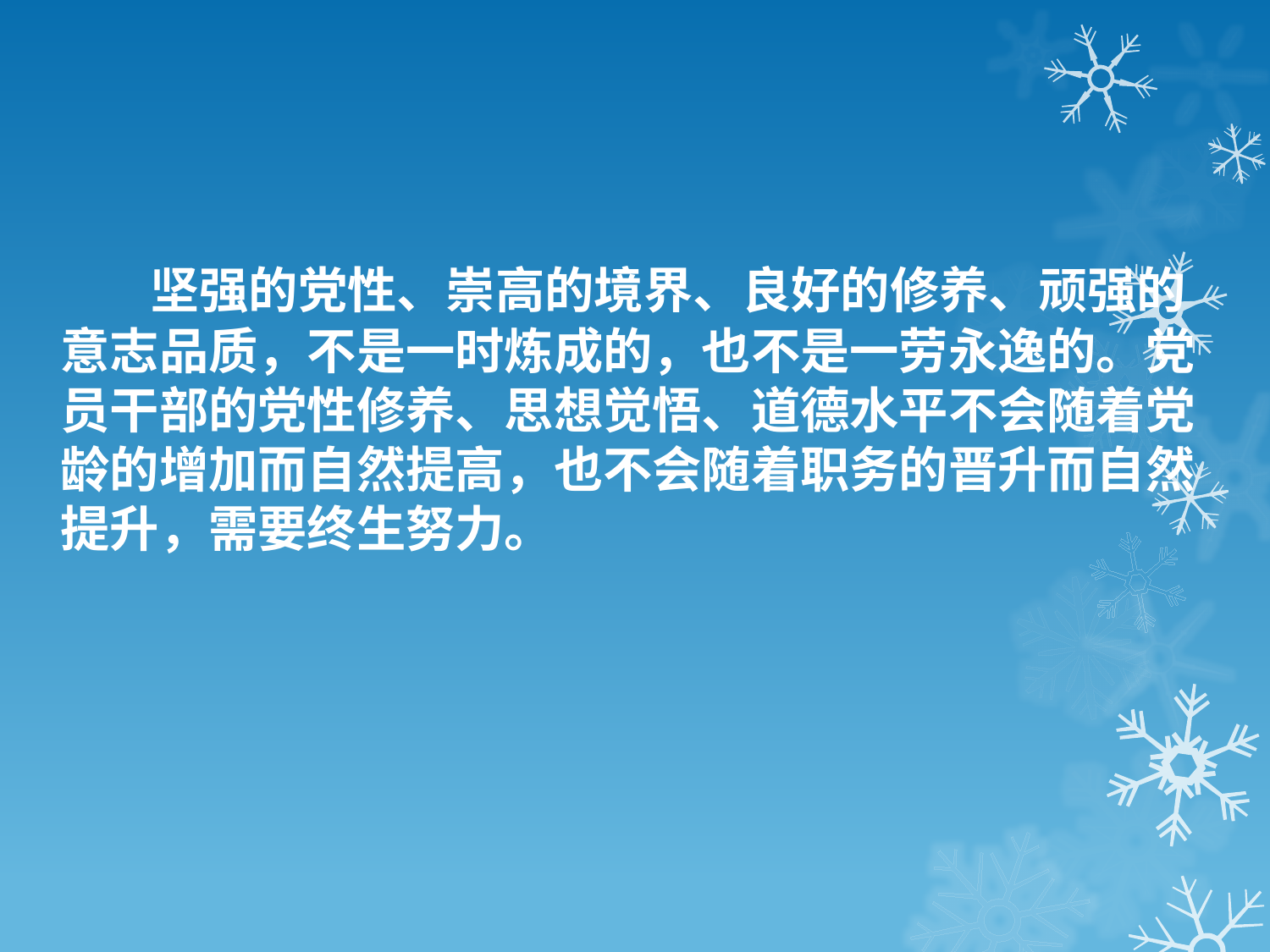

坚强的党性、崇高的境界、良好的修养、顽强的意志品质，不是一时炼成的，也不是一劳永逸的。党员干部的党性修养、思想觉悟、道德水平不会随着党龄的增加而自然提高，也不会随着职务的晋升而自然提升，需要终生努力。